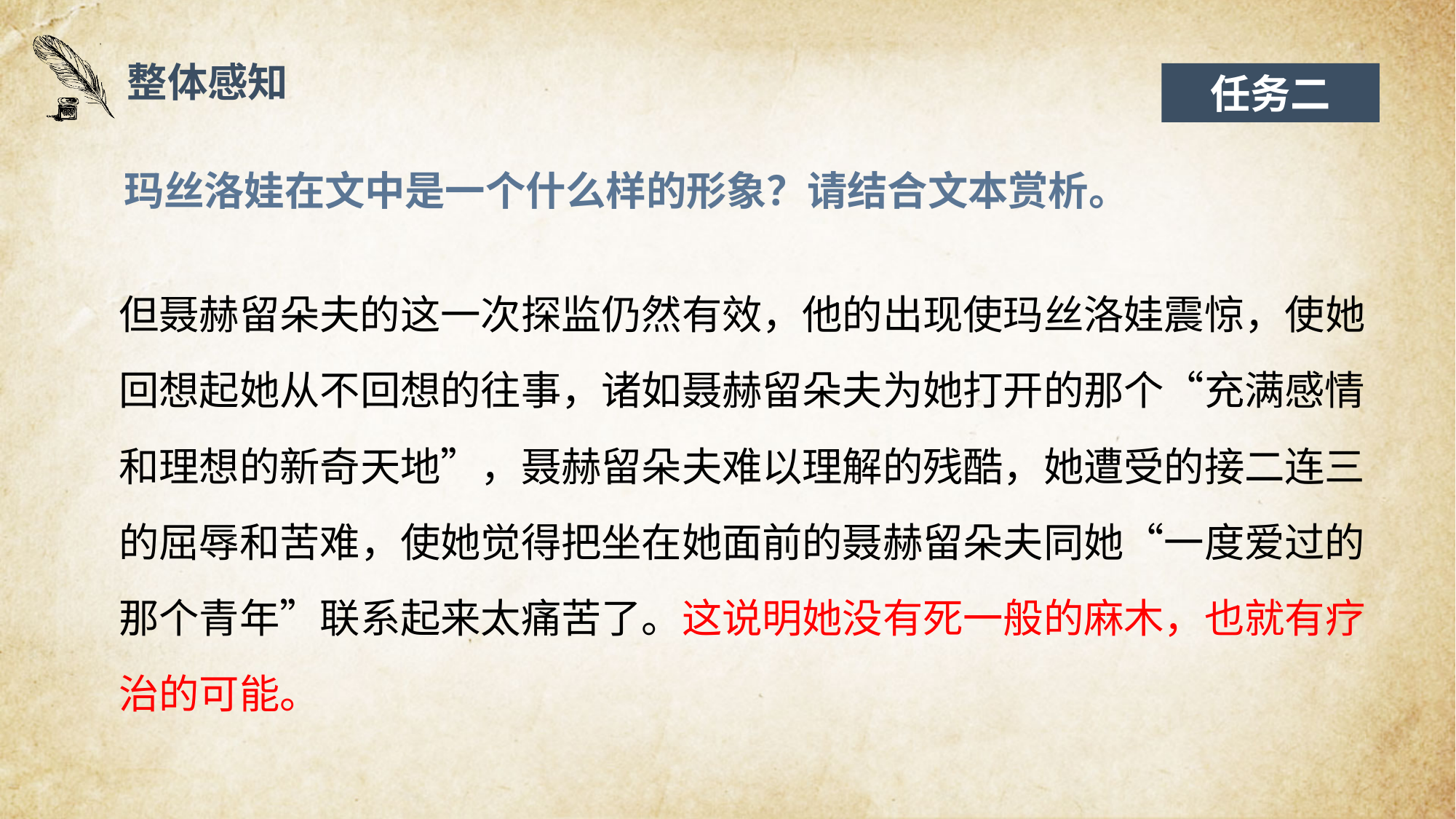

整体感知
任务二
玛丝洛娃在文中是一个什么样的形象？请结合文本赏析。
但聂赫留朵夫的这一次探监仍然有效，他的出现使玛丝洛娃震惊，使她回想起她从不回想的往事，诸如聂赫留朵夫为她打开的那个“充满感情和理想的新奇天地”，聂赫留朵夫难以理解的残酷，她遭受的接二连三的屈辱和苦难，使她觉得把坐在她面前的聂赫留朵夫同她“一度爱过的那个青年”联系起来太痛苦了。这说明她没有死一般的麻木，也就有疗治的可能。